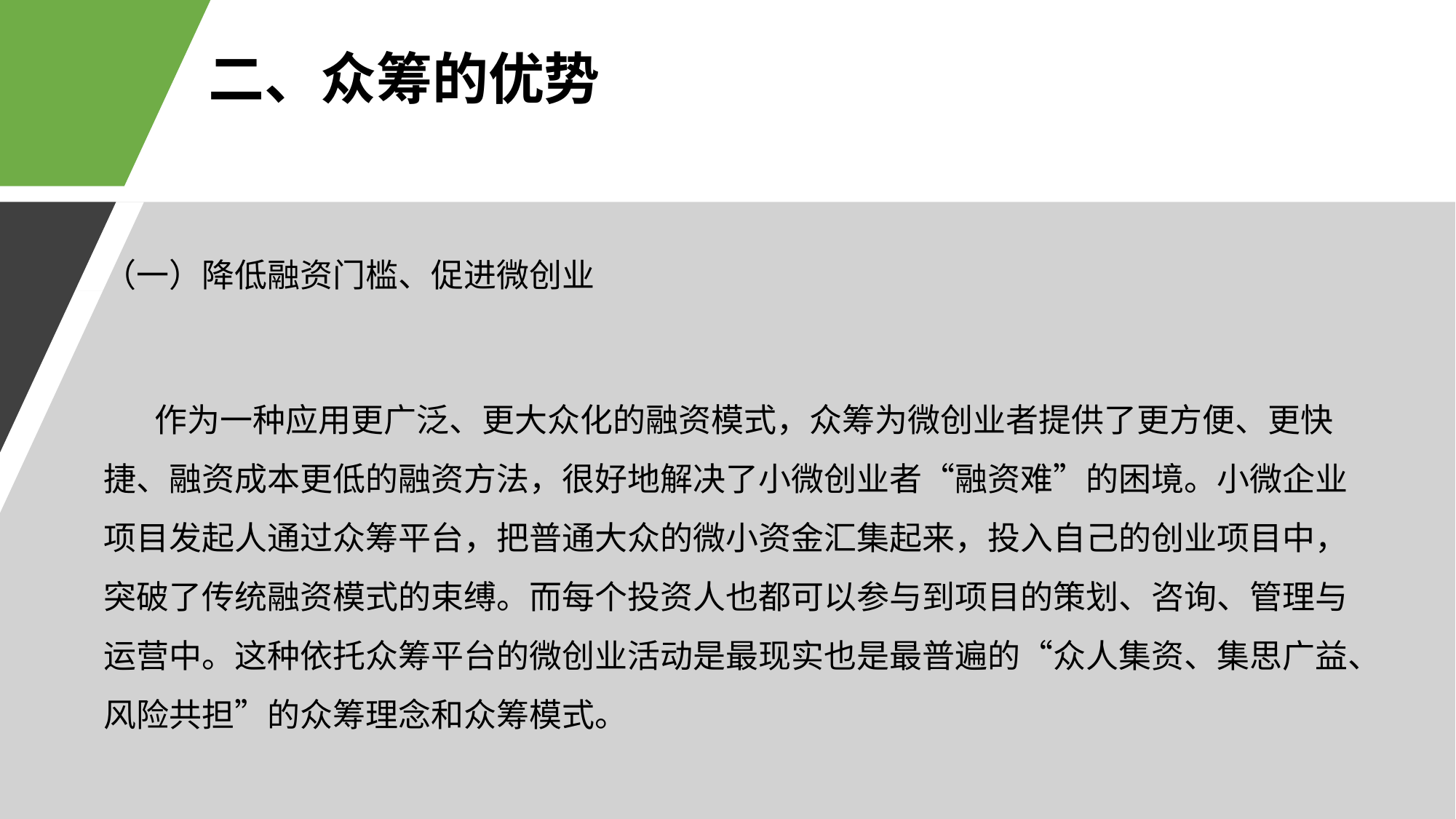

# 二、众筹的优势

（一）降低融资门槛、促进微创业

      作为一种应用更广泛、更大众化的融资模式，众筹为微创业者提供了更方便、更快捷、融资成本更低的融资方法，很好地解决了小微创业者“融资难”的困境。小微企业项目发起人通过众筹平台，把普通大众的微小资金汇集起来，投入自己的创业项目中，突破了传统融资模式的束缚。而每个投资人也都可以参与到项目的策划、咨询、管理与运营中。这种依托众筹平台的微创业活动是最现实也是最普遍的“众人集资、集思广益、风险共担”的众筹理念和众筹模式。